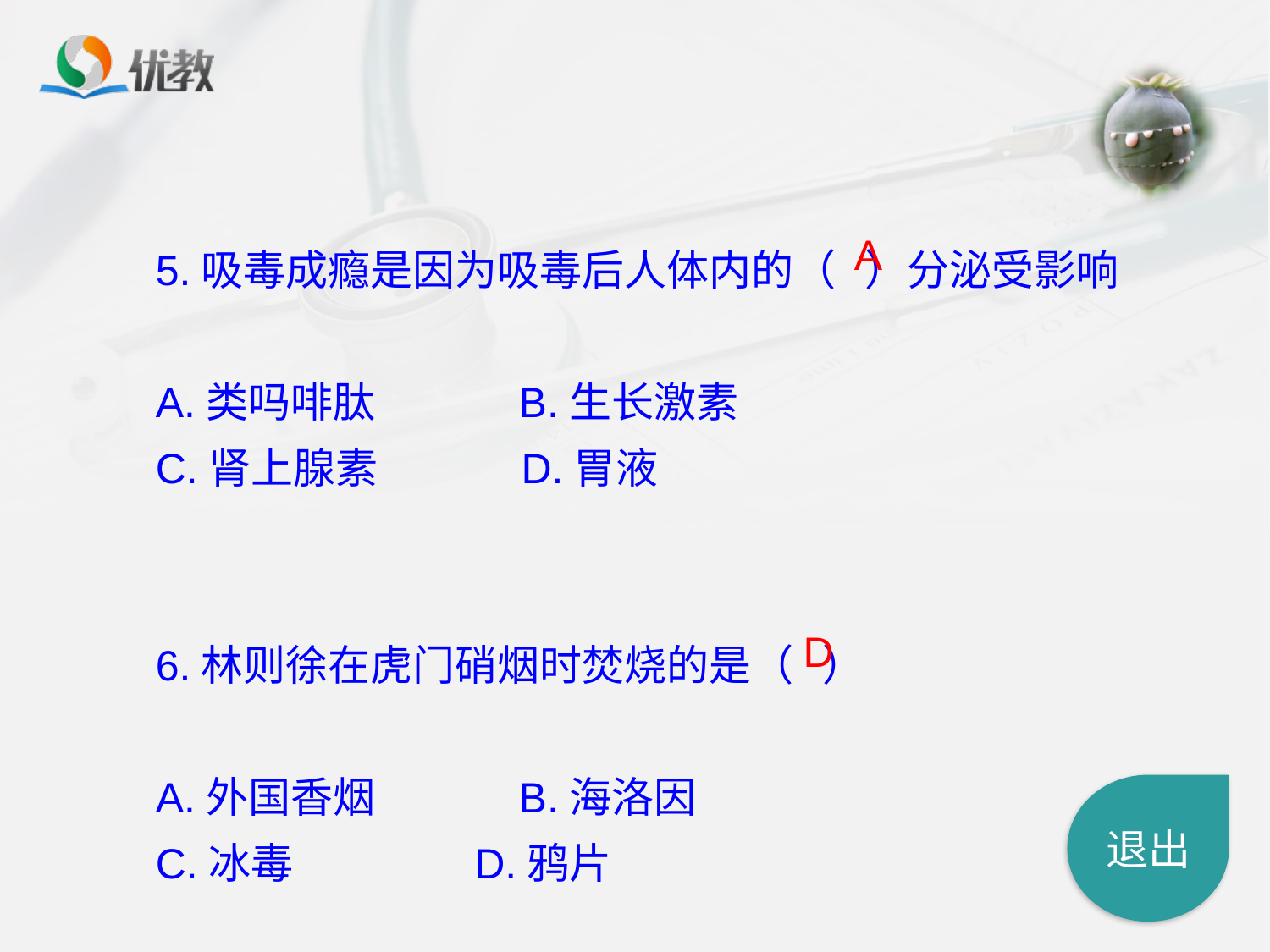

5.吸毒成瘾是因为吸毒后人体内的（   ）分泌受影响

A.类吗啡肽              B.生长激素
C.肾上腺素              D.胃液

6.林则徐在虎门硝烟时焚烧的是（   ）
A.外国香烟              B.海洛因
C.冰毒                  D.鸦片
A
D
退出